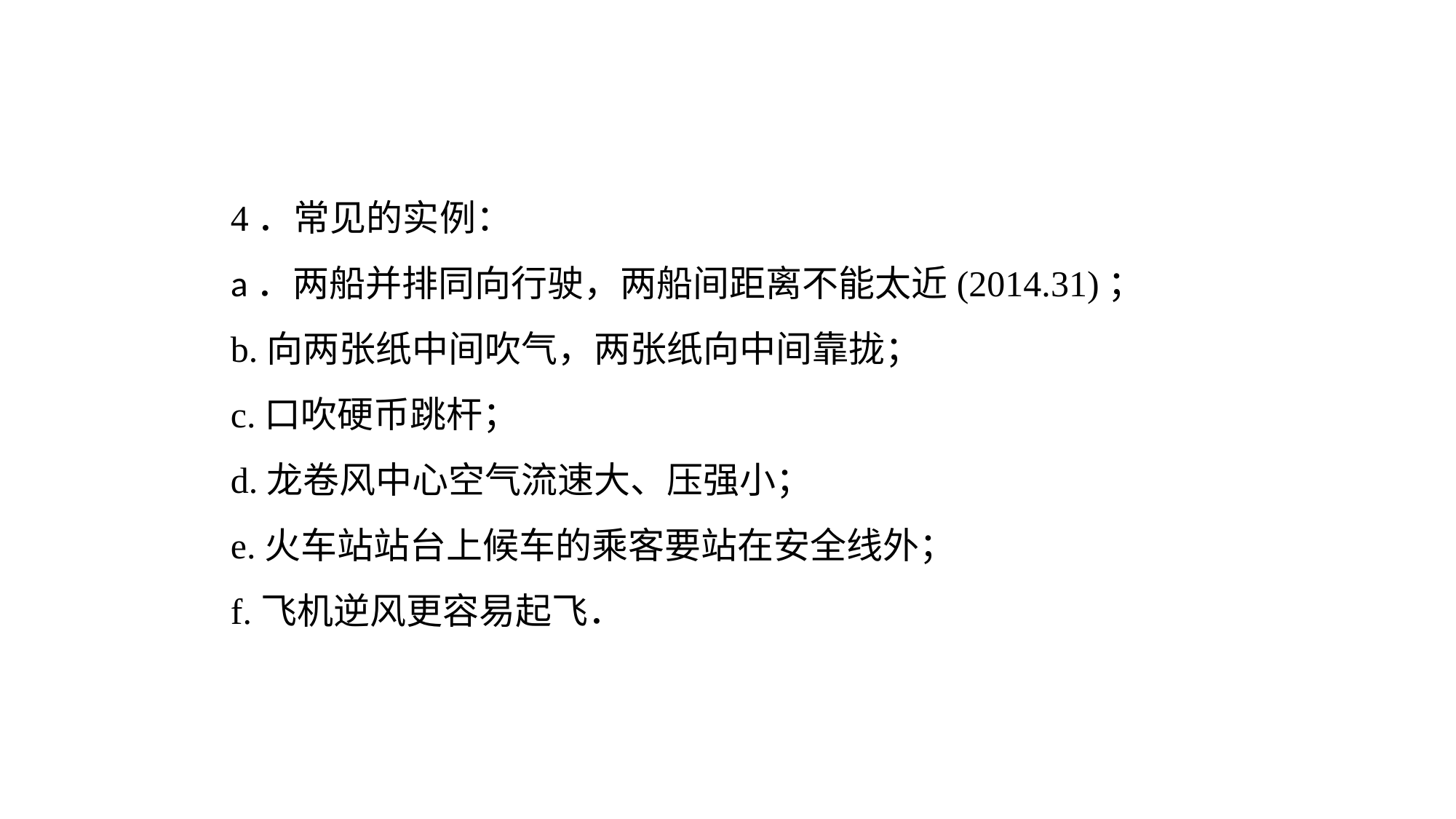

4．常见的实例：a．两船并排同向行驶，两船间距离不能太近(2014.31)；
b.向两张纸中间吹气，两张纸向中间靠拢；
c.口吹硬币跳杆；
d.龙卷风中心空气流速大、压强小；
e.火车站站台上候车的乘客要站在安全线外；
f.飞机逆风更容易起飞．